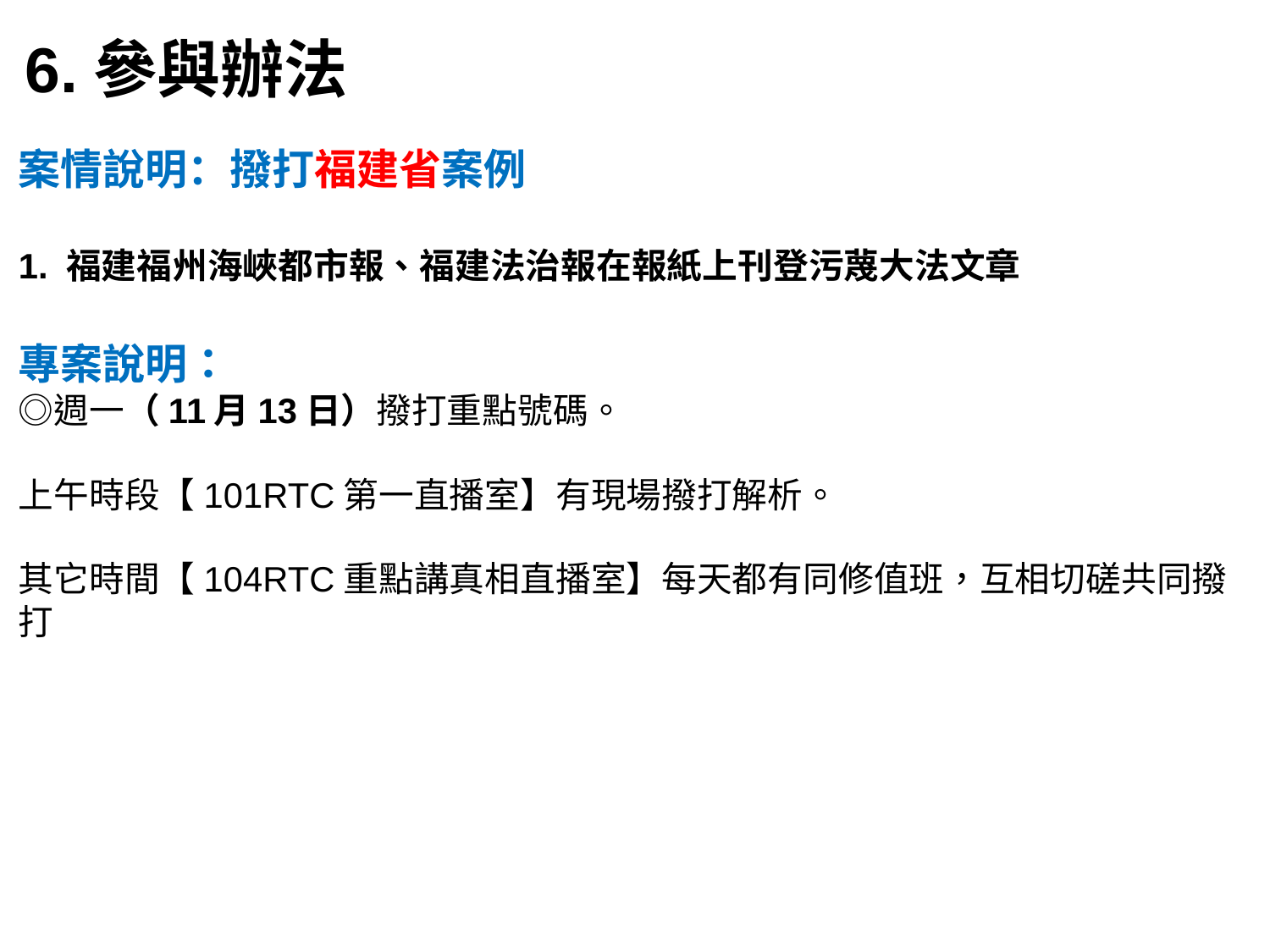

6.參與辦法
案情說明：撥打福建省案例

1. 福建福州海峽都市報、福建法治報在報紙上刊登污蔑大法文章

專案說明：
◎週一（11月13日）撥打重點號碼。
上午時段【101RTC第一直播室】有現場撥打解析。

其它時間【104RTC重點講真相直播室】每天都有同修值班，互相切磋共同撥打